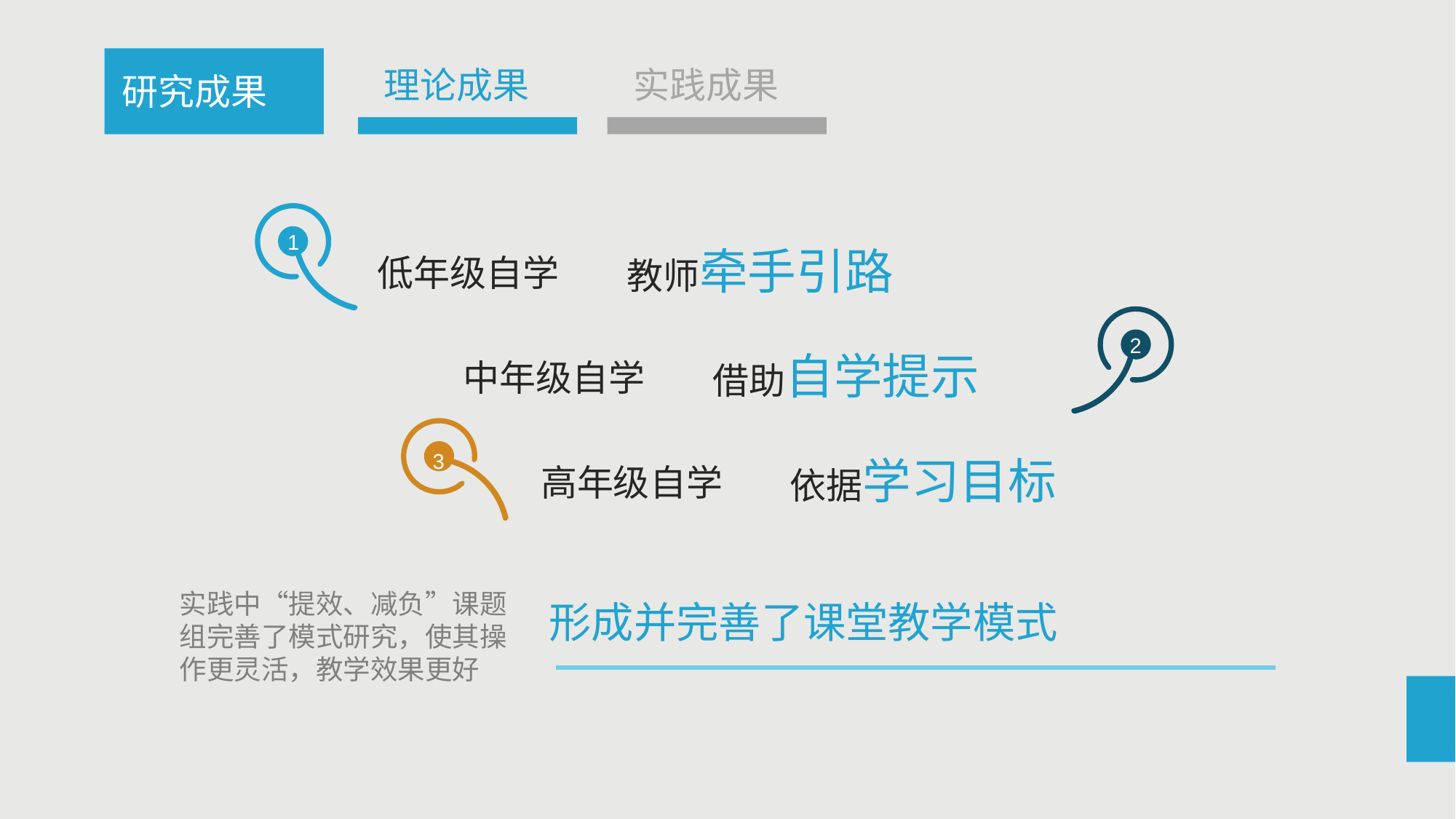

理论成果

实践成果
研究成果

1
教师牵手引路
低年级自学
2
借助自学提示
中年级自学
3
依据学习目标
高年级自学
实践中“提效、减负”课题组完善了模式研究，使其操作更灵活，教学效果更好
形成并完善了课堂教学模式